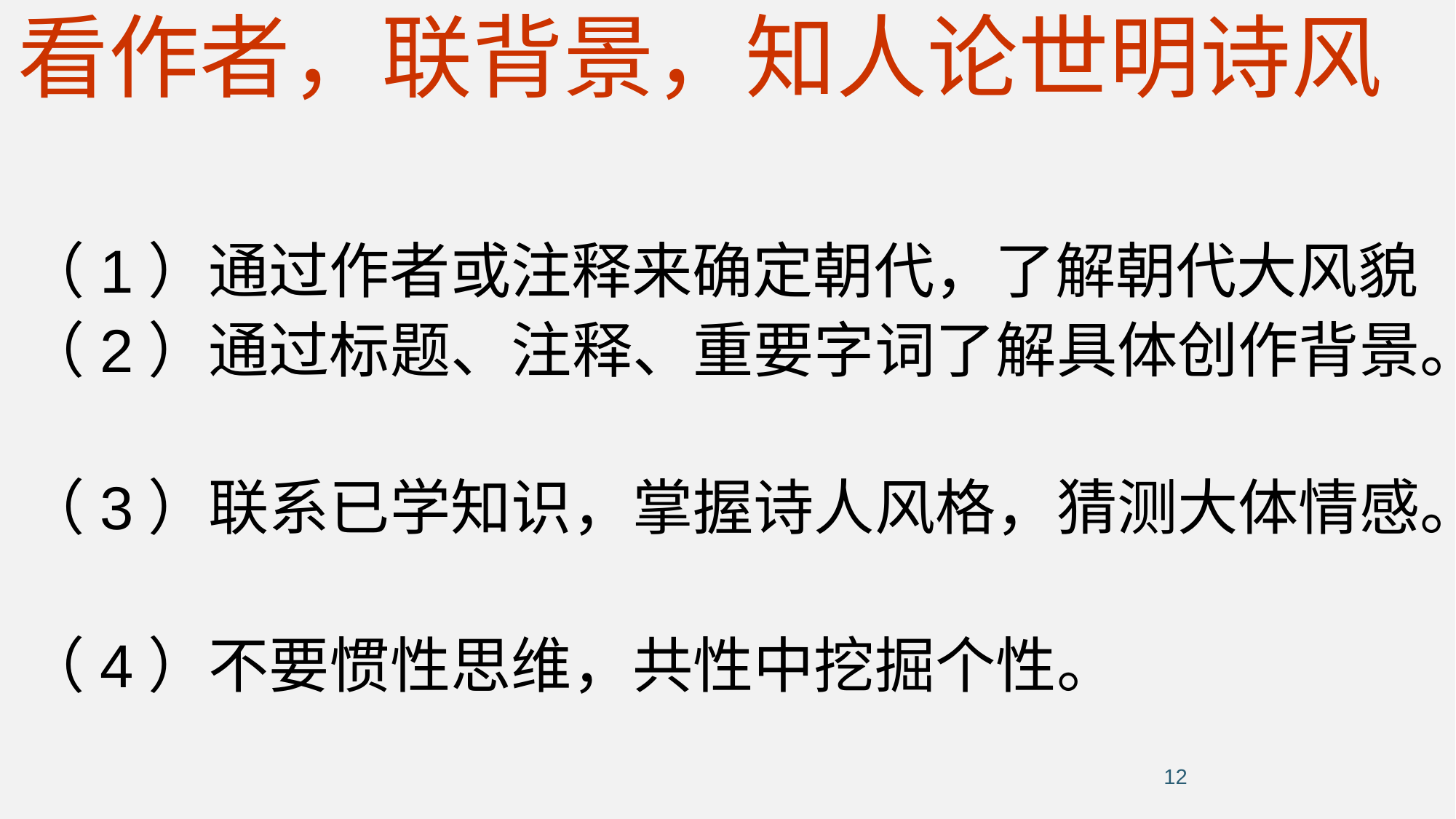

看作者，联背景，知人论世明诗风
（1）通过作者或注释来确定朝代，了解朝代大风貌
（2）通过标题、注释、重要字词了解具体创作背景。
（3）联系已学知识，掌握诗人风格，猜测大体情感。
（4）不要惯性思维，共性中挖掘个性。
12